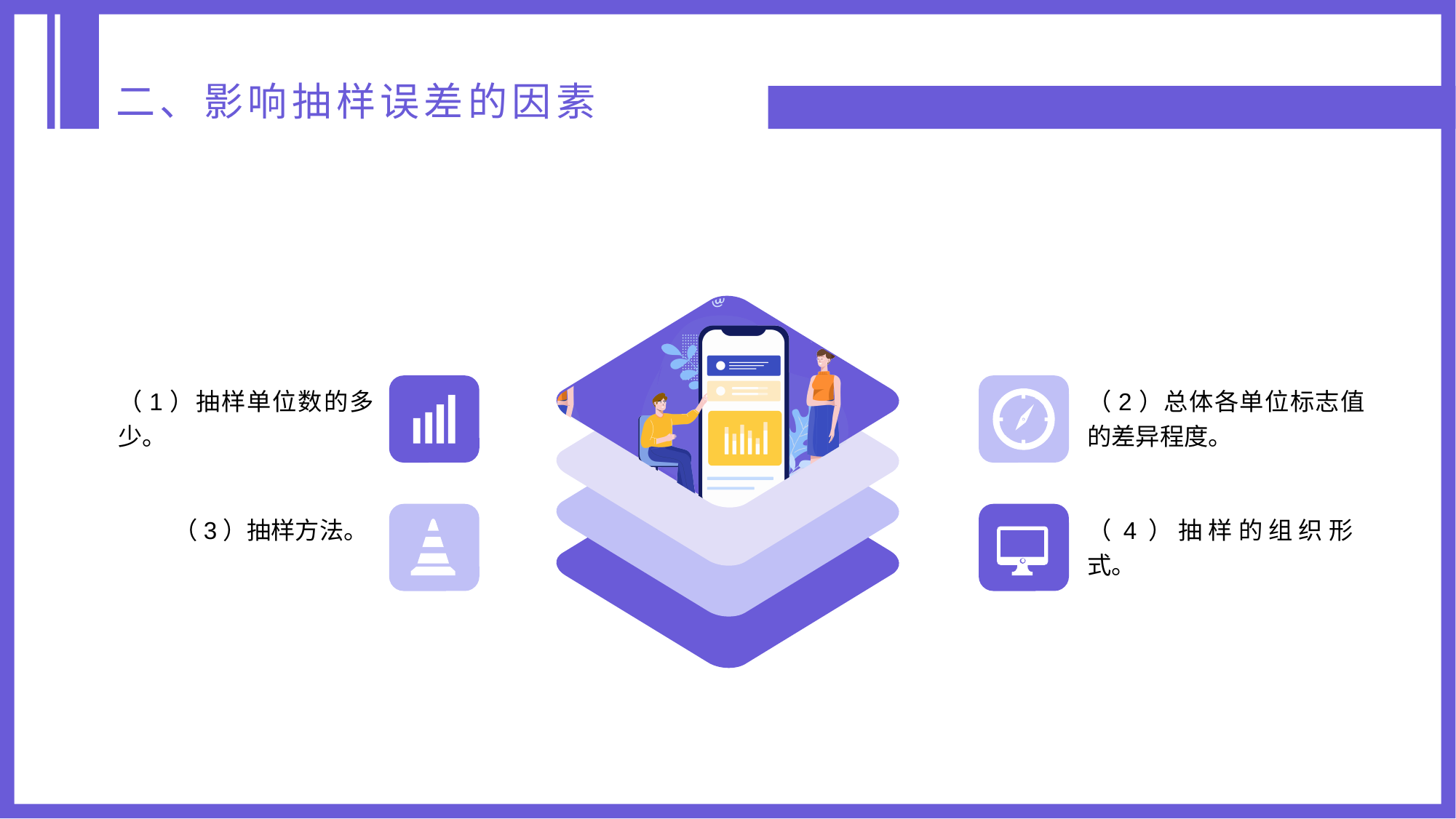

二、影响抽样误差的因素

（1）抽样单位数的多少。
（2）总体各单位标志值的差异程度。

（3）抽样方法。
（4）抽样的组织形式。